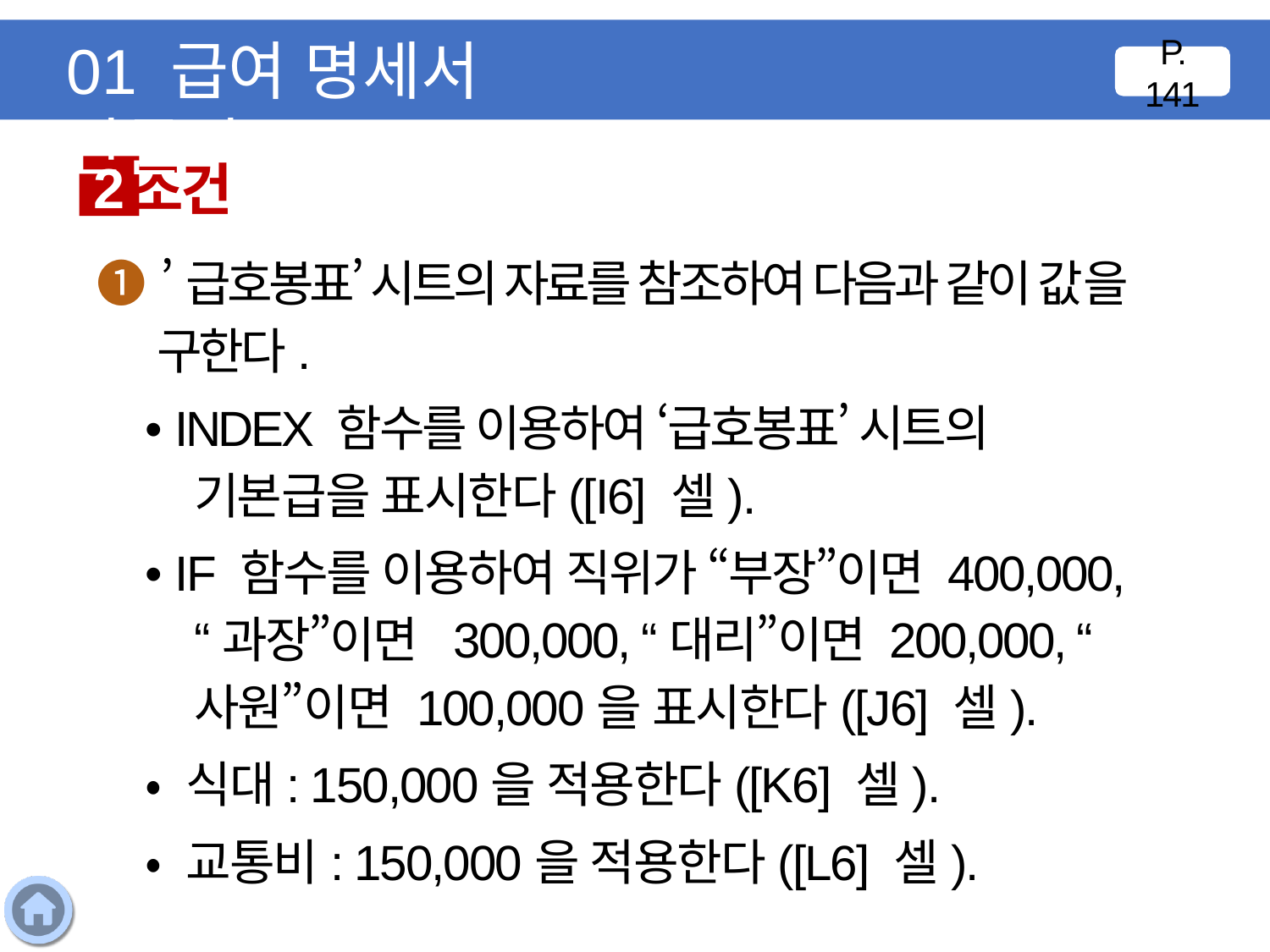

01 급여 명세서 만들기
P. 141
조건
2
❶ ’급호봉표’ 시트의 자료를 참조하여 다음과 같이 값을 구한다.
    • INDEX 함수를 이용하여 ‘급호봉표’ 시트의 기본급을 표시한다([I6] 셀).
    • IF 함수를 이용하여 직위가 “부장”이면 400,000, “과장”이면  300,000, “대리”이면 200,000, “사원”이면 100,000을 표시한다([J6] 셀).
    • 식대: 150,000을 적용한다([K6] 셀).
    • 교통비: 150,000을 적용한다([L6] 셀).